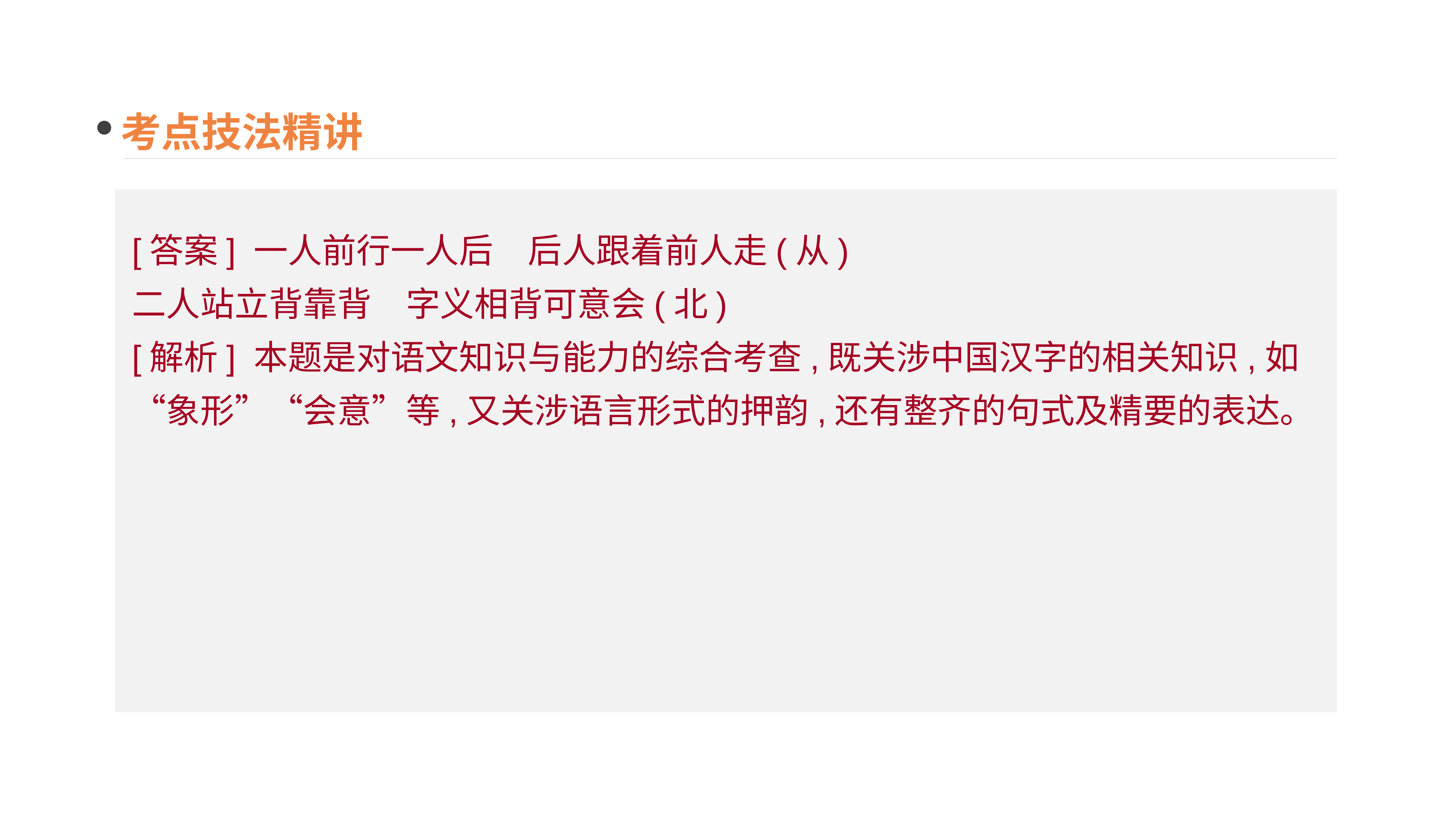

考点技法精讲

[答案] 一人前行一人后　后人跟着前人走(从)
二人站立背靠背　字义相背可意会(北)
[解析] 本题是对语文知识与能力的综合考查,既关涉中国汉字的相关知识,如“象形”“会意”等,又关涉语言形式的押韵,还有整齐的句式及精要的表达。